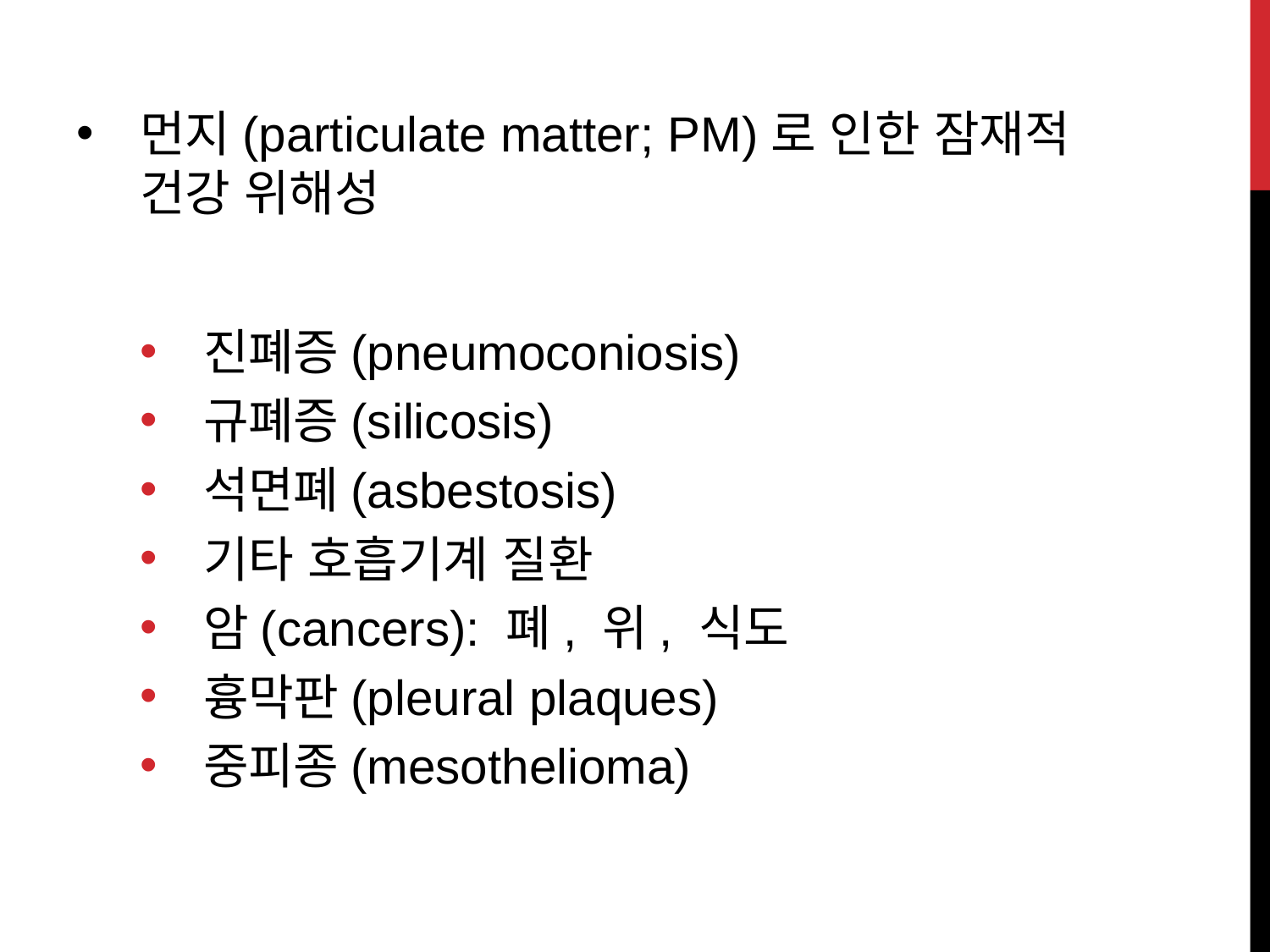

먼지(particulate matter; PM)로 인한 잠재적 건강 위해성

진폐증(pneumoconiosis)
규폐증(silicosis)
석면폐(asbestosis)
기타 호흡기계 질환
암(cancers): 폐, 위, 식도
흉막판(pleural plaques)
중피종(mesothelioma)